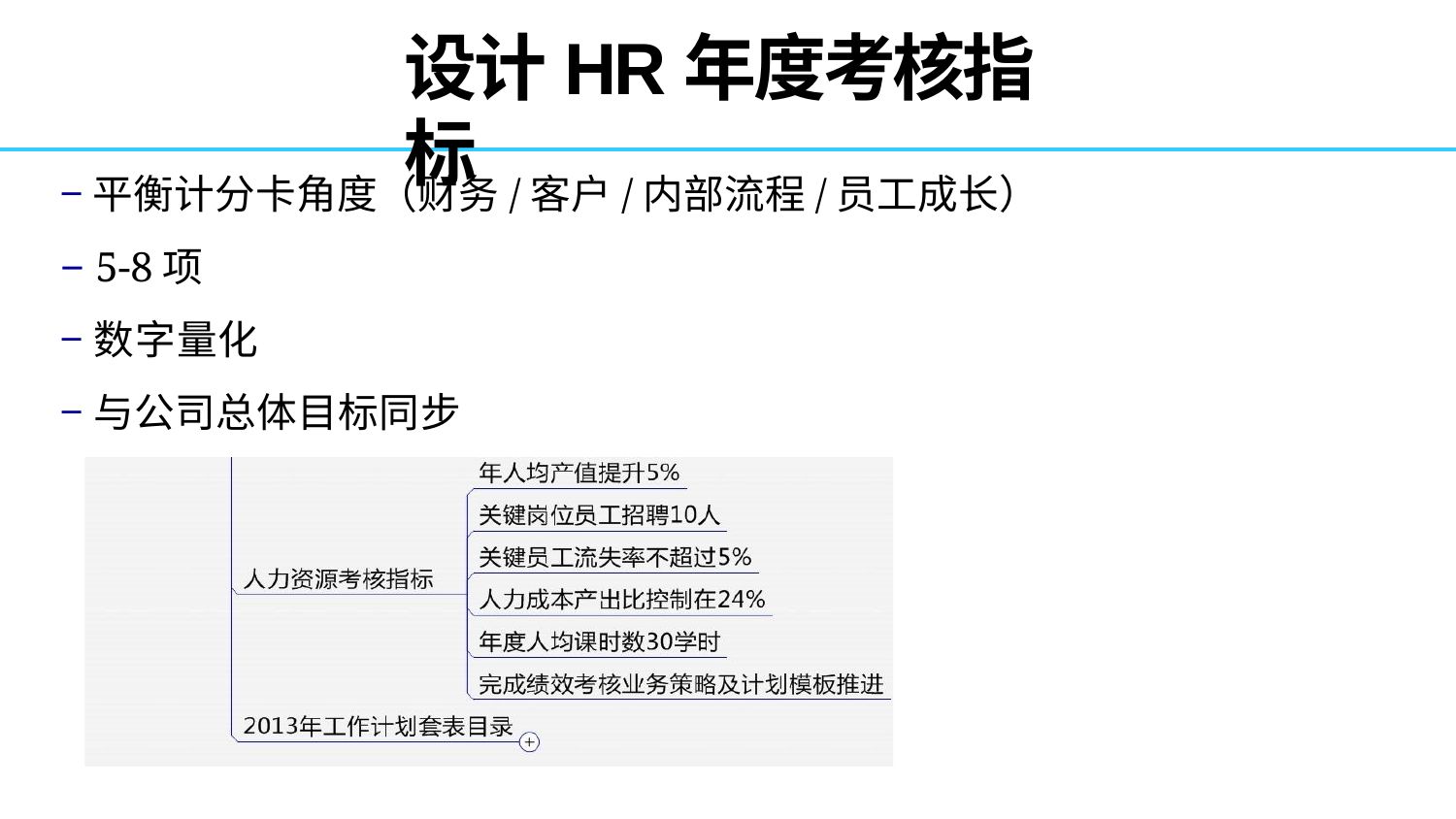

# 设计HR年度考核指标
−平衡计分卡角度（财务/客户/内部流程/员工成长）
− 5-8项
−数字量化
−与公司总体目标同步